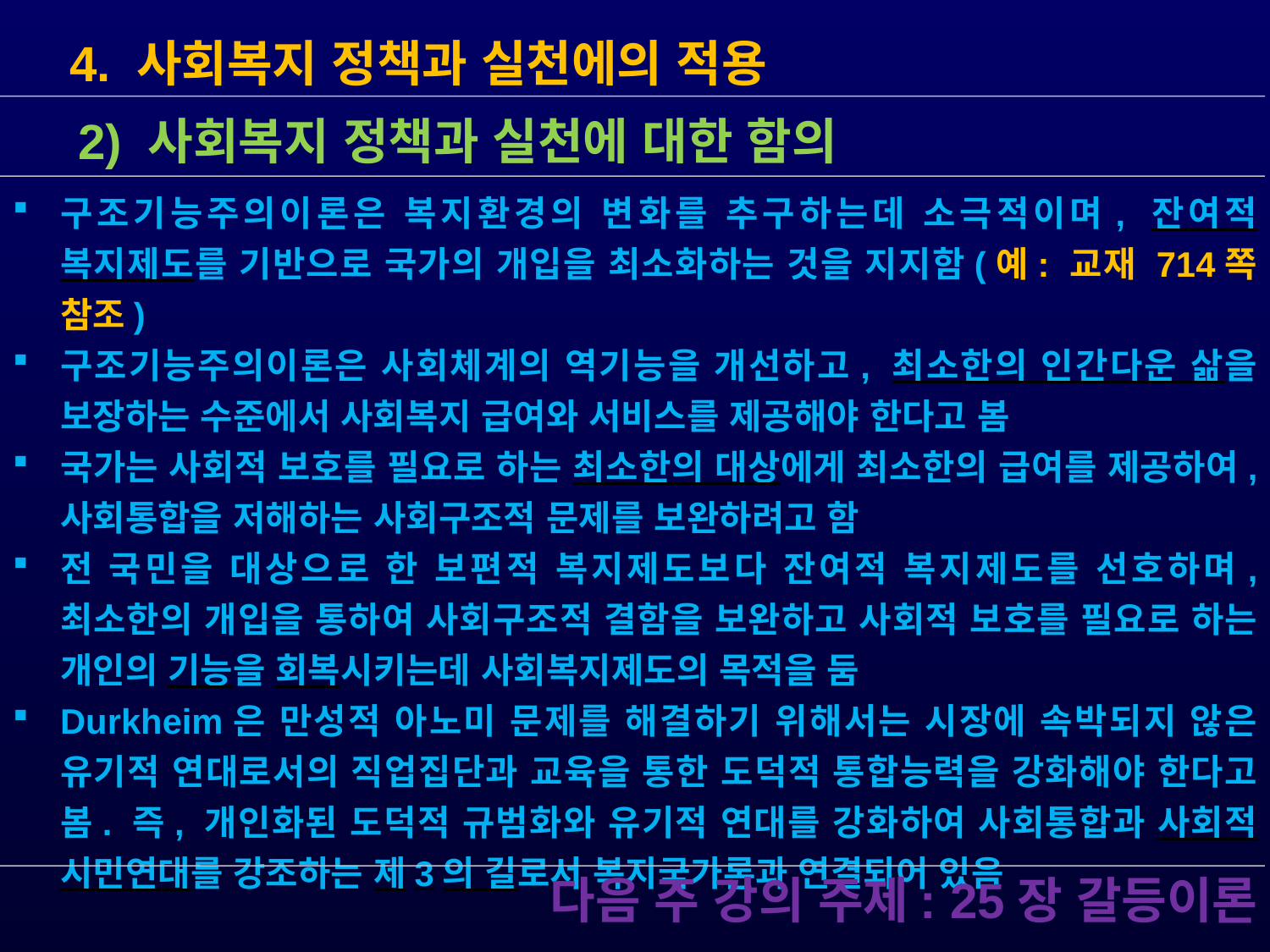

4. 사회복지 정책과 실천에의 적용

구조기능주의이론은 복지환경의 변화를 추구하는데 소극적이며, 잔여적 복지제도를 기반으로 국가의 개입을 최소화하는 것을 지지함(예: 교재 714쪽 참조)
구조기능주의이론은 사회체계의 역기능을 개선하고, 최소한의 인간다운 삶을 보장하는 수준에서 사회복지 급여와 서비스를 제공해야 한다고 봄
국가는 사회적 보호를 필요로 하는 최소한의 대상에게 최소한의 급여를 제공하여, 사회통합을 저해하는 사회구조적 문제를 보완하려고 함
전 국민을 대상으로 한 보편적 복지제도보다 잔여적 복지제도를 선호하며, 최소한의 개입을 통하여 사회구조적 결함을 보완하고 사회적 보호를 필요로 하는 개인의 기능을 회복시키는데 사회복지제도의 목적을 둠
Durkheim은 만성적 아노미 문제를 해결하기 위해서는 시장에 속박되지 않은 유기적 연대로서의 직업집단과 교육을 통한 도덕적 통합능력을 강화해야 한다고 봄. 즉, 개인화된 도덕적 규범화와 유기적 연대를 강화하여 사회통합과 사회적 시민연대를 강조하는 제3의 길로서 복지국가론과 연결되어 있음

  2) 사회복지 정책과 실천에 대한 함의

 다음 주 강의 주제: 25장 갈등이론